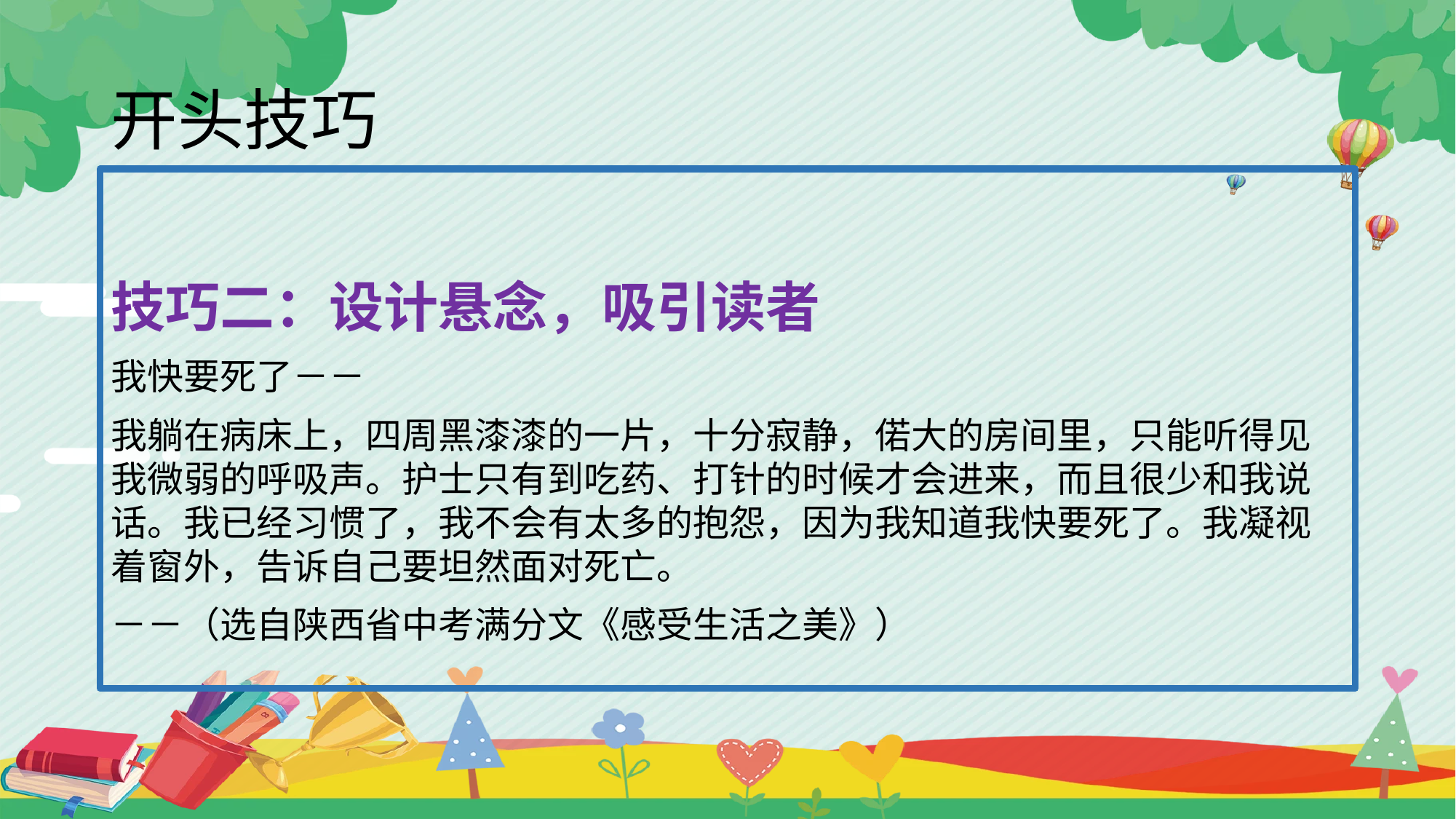

# 开头技巧
技巧二：设计悬念，吸引读者
我快要死了－－
我躺在病床上，四周黑漆漆的一片，十分寂静，偌大的房间里，只能听得见我微弱的呼吸声。护士只有到吃药、打针的时候才会进来，而且很少和我说话。我已经习惯了，我不会有太多的抱怨，因为我知道我快要死了。我凝视着窗外，告诉自己要坦然面对死亡。
－－（选自陕西省中考满分文《感受生活之美》）